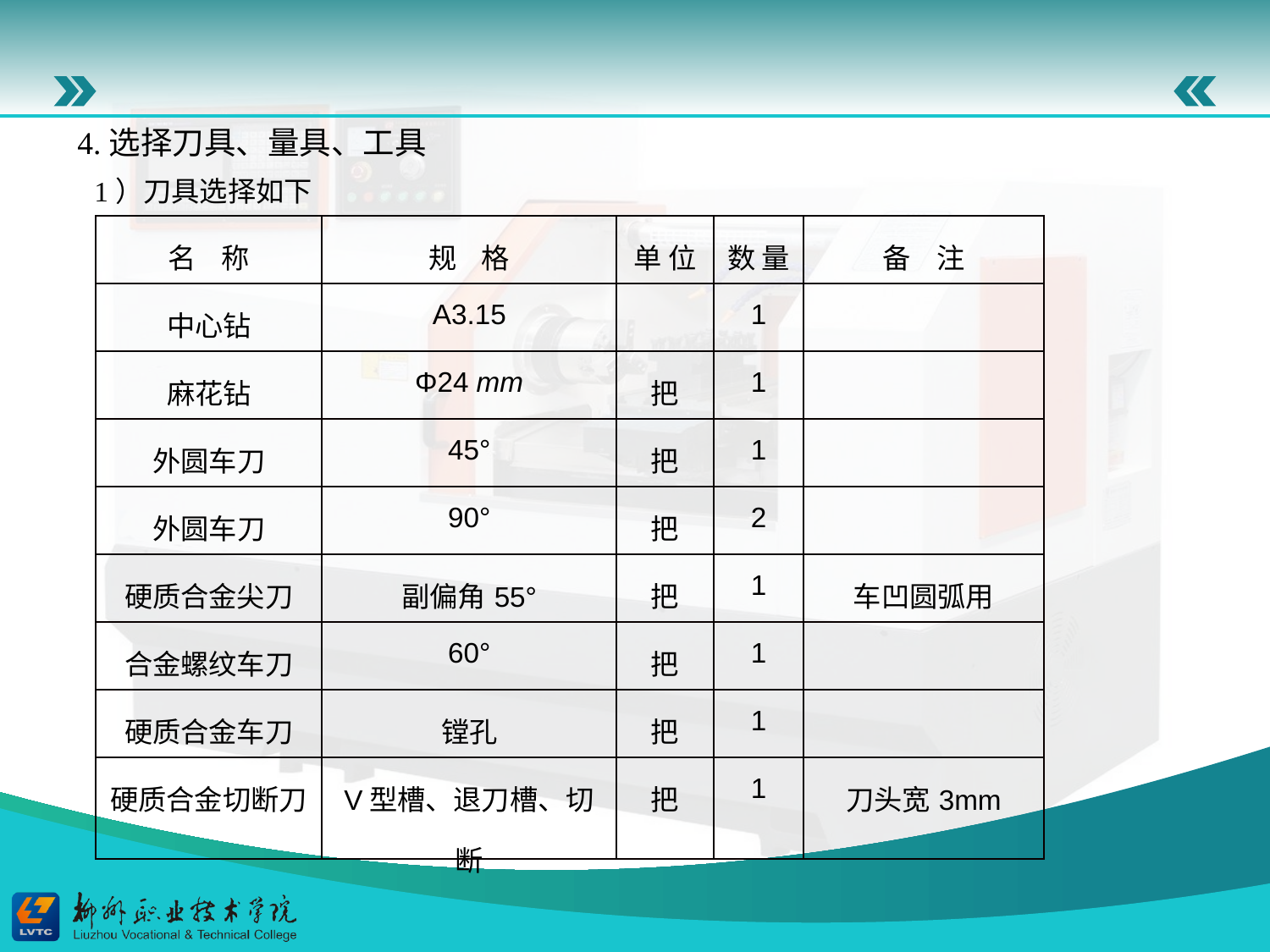

4.选择刀具、量具、工具
1）刀具选择如下
| 名 称 | 规 格 | 单 位 | 数 量 | 备 注 |
| --- | --- | --- | --- | --- |
| 中心钻 | A3.15 |  | 1 |  |
| 麻花钻 | Φ24 mm | 把 | 1 |  |
| 外圆车刀 | 45° | 把 | 1 |  |
| 外圆车刀 | 90° | 把 | 2 |  |
| 硬质合金尖刀 | 副偏角55° | 把 | 1 | 车凹圆弧用 |
| 合金螺纹车刀 | 60° | 把 | 1 |  |
| 硬质合金车刀 | 镗孔 | 把 | 1 |  |
| 硬质合金切断刀 | V型槽、退刀槽、切断 | 把 | 1 | 刀头宽3mm |